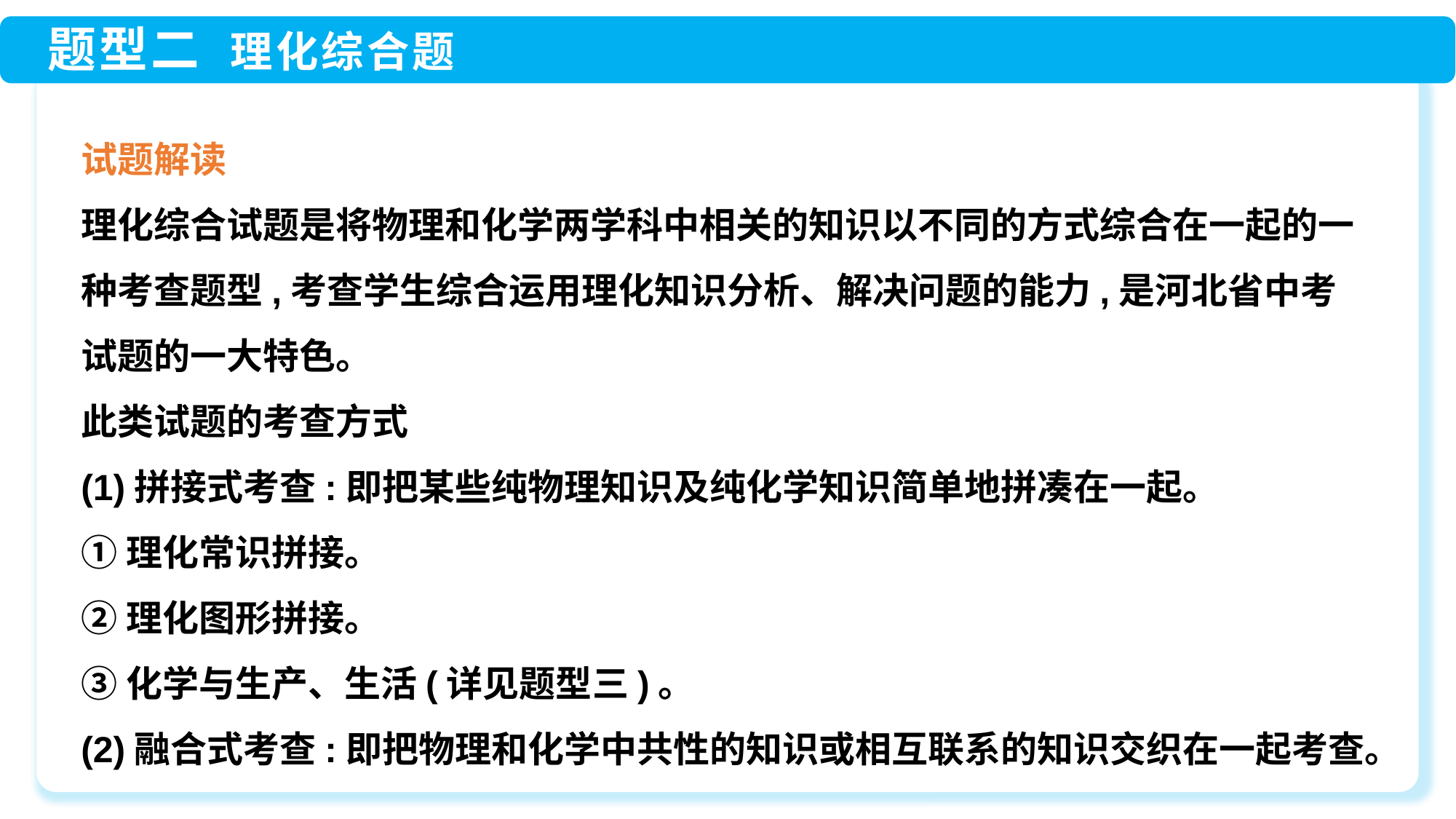

试题解读
理化综合试题是将物理和化学两学科中相关的知识以不同的方式综合在一起的一种考查题型,考查学生综合运用理化知识分析、解决问题的能力,是河北省中考试题的一大特色。
此类试题的考查方式
(1)拼接式考查:即把某些纯物理知识及纯化学知识简单地拼凑在一起。
①理化常识拼接。
②理化图形拼接。
③化学与生产、生活(详见题型三)。
(2)融合式考查:即把物理和化学中共性的知识或相互联系的知识交织在一起考查。